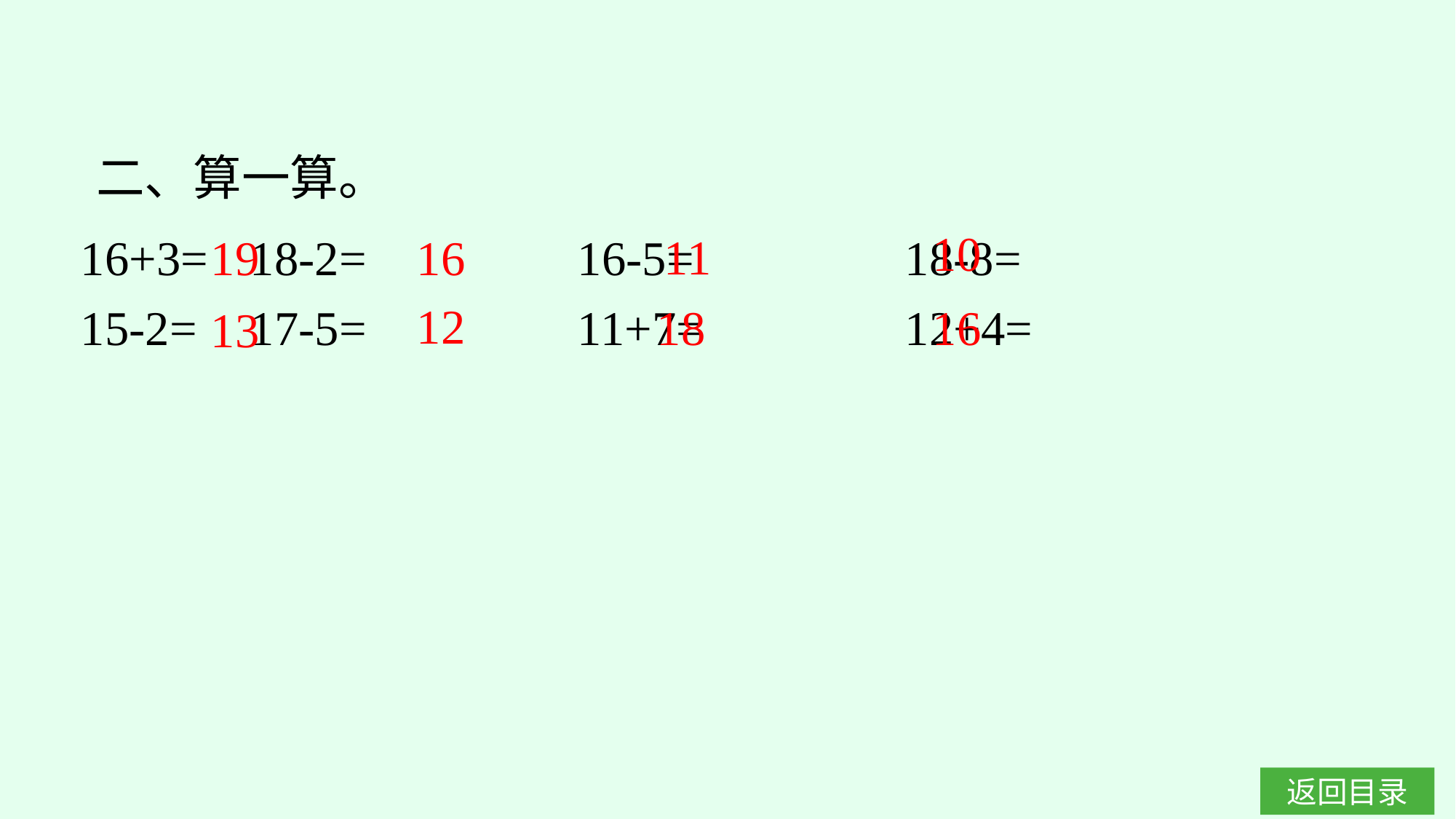

二、算一算。
10
11
16
16+3=	18-2=		16-5=		18-8=
15-2=	17-5=		11+7=		12+4=
19
12
18
16
13